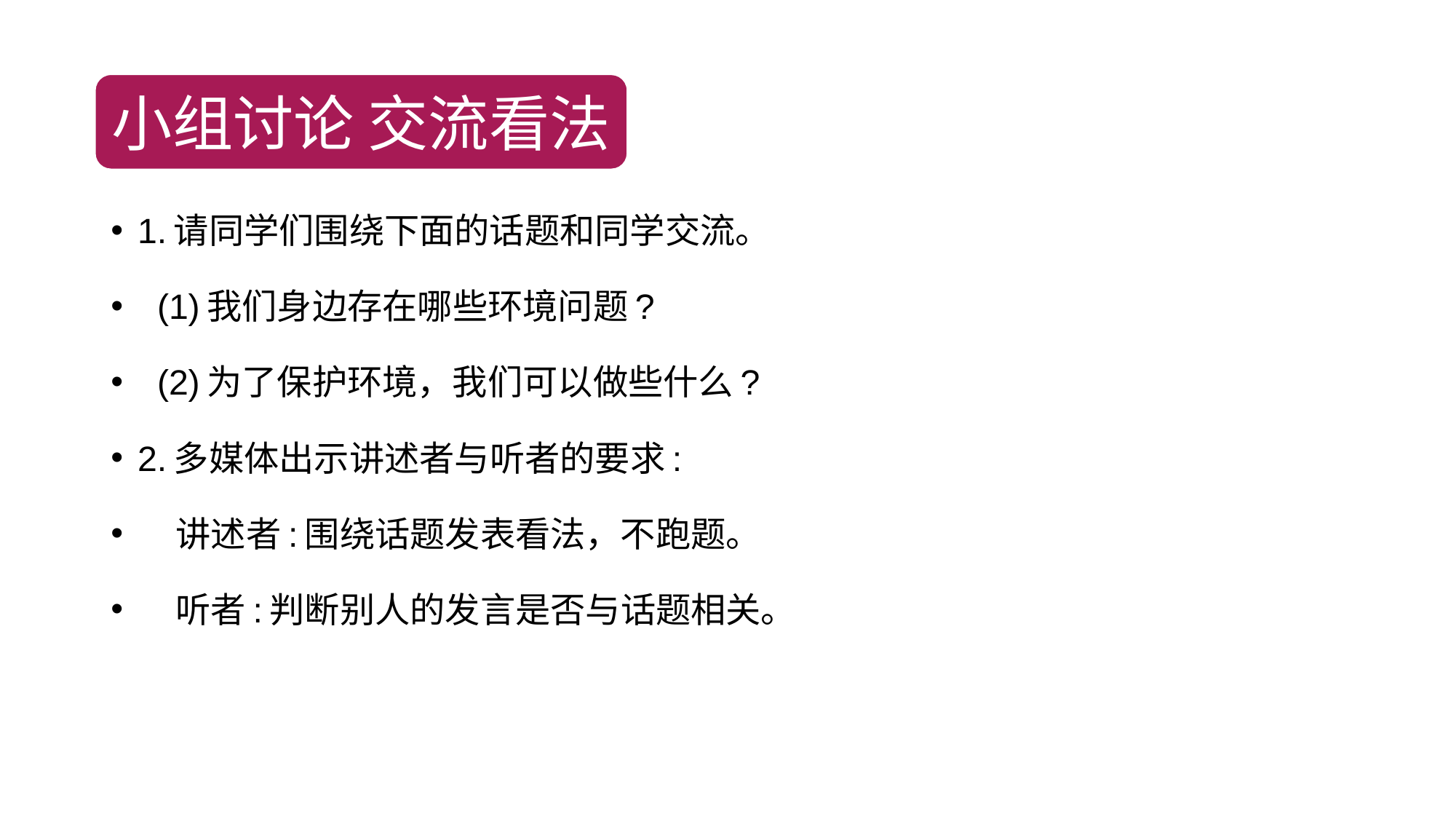

小组讨论 交流看法
1.请同学们围绕下面的话题和同学交流。
  (1)我们身边存在哪些环境问题?
  (2)为了保护环境，我们可以做些什么?
2.多媒体出示讲述者与听者的要求:
    讲述者:围绕话题发表看法，不跑题。
    听者:判断别人的发言是否与话题相关。